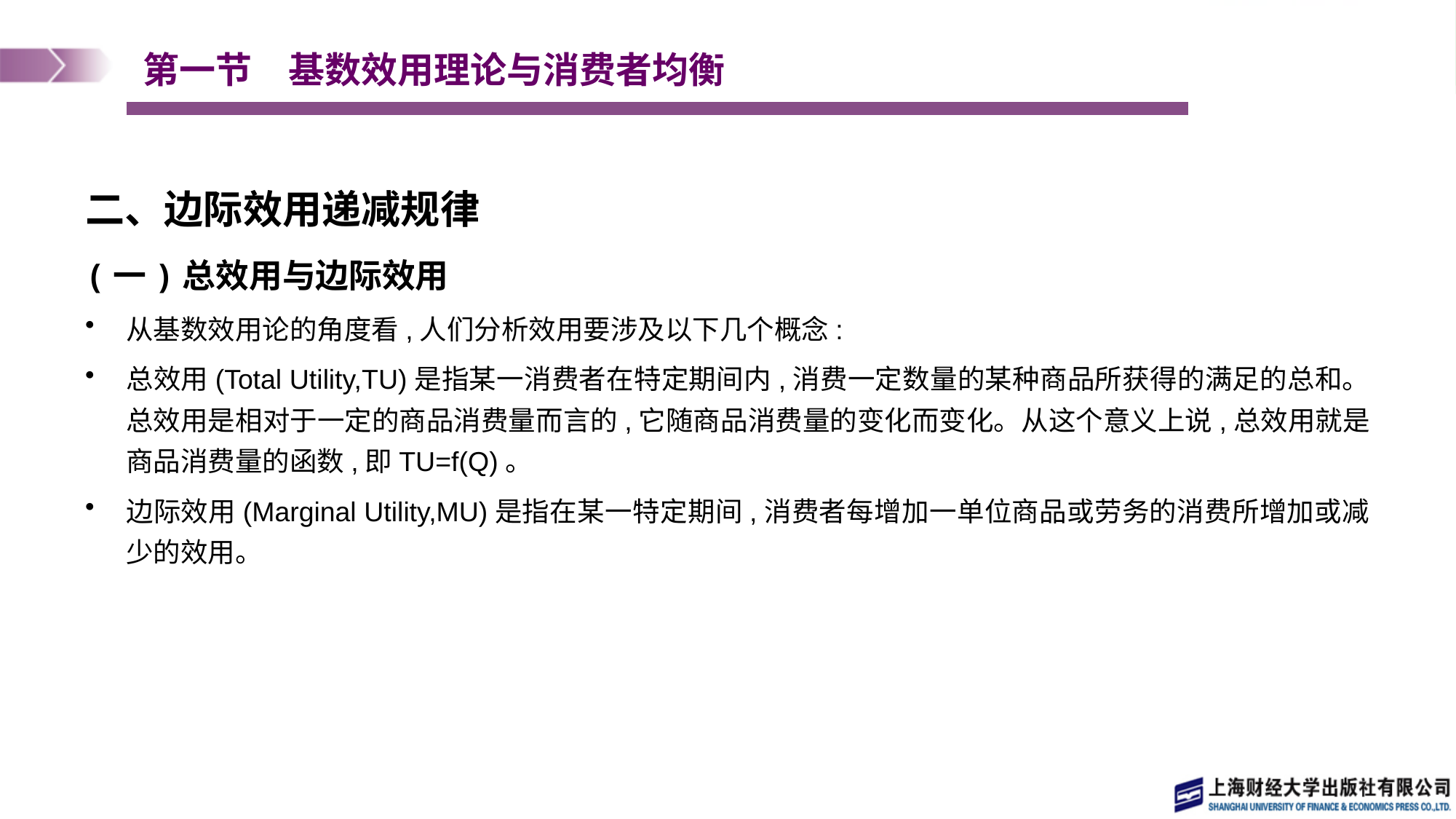

# 第一节　基数效用理论与消费者均衡
二、边际效用递减规律
(一)总效用与边际效用
从基数效用论的角度看,人们分析效用要涉及以下几个概念:
总效用(Total Utility,TU)是指某一消费者在特定期间内,消费一定数量的某种商品所获得的满足的总和。总效用是相对于一定的商品消费量而言的,它随商品消费量的变化而变化。从这个意义上说,总效用就是商品消费量的函数,即TU=f(Q)。
边际效用(Marginal Utility,MU)是指在某一特定期间,消费者每增加一单位商品或劳务的消费所增加或减少的效用。